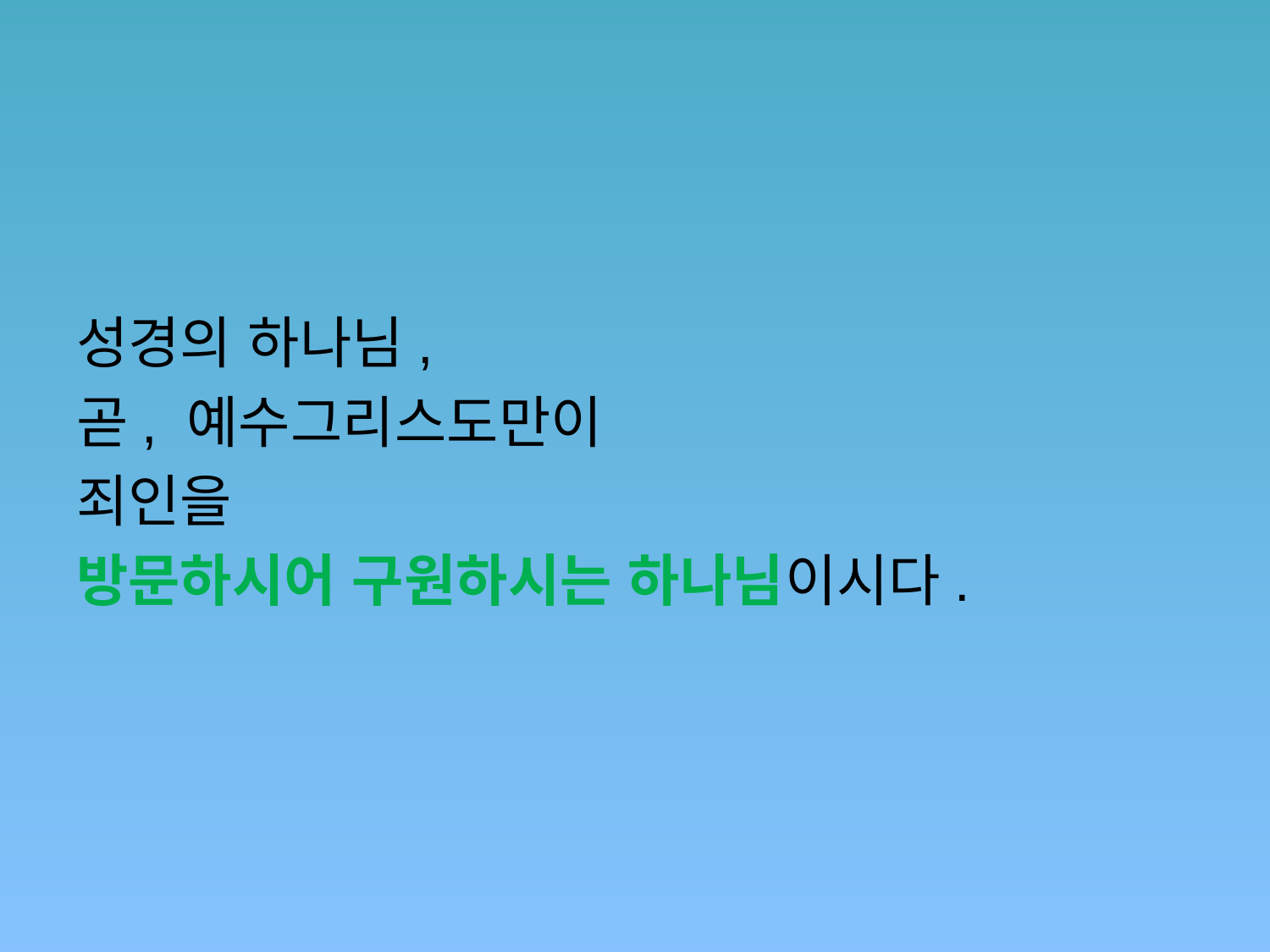

#

성경의 하나님,
곧, 예수그리스도만이
죄인을
방문하시어 구원하시는 하나님이시다.